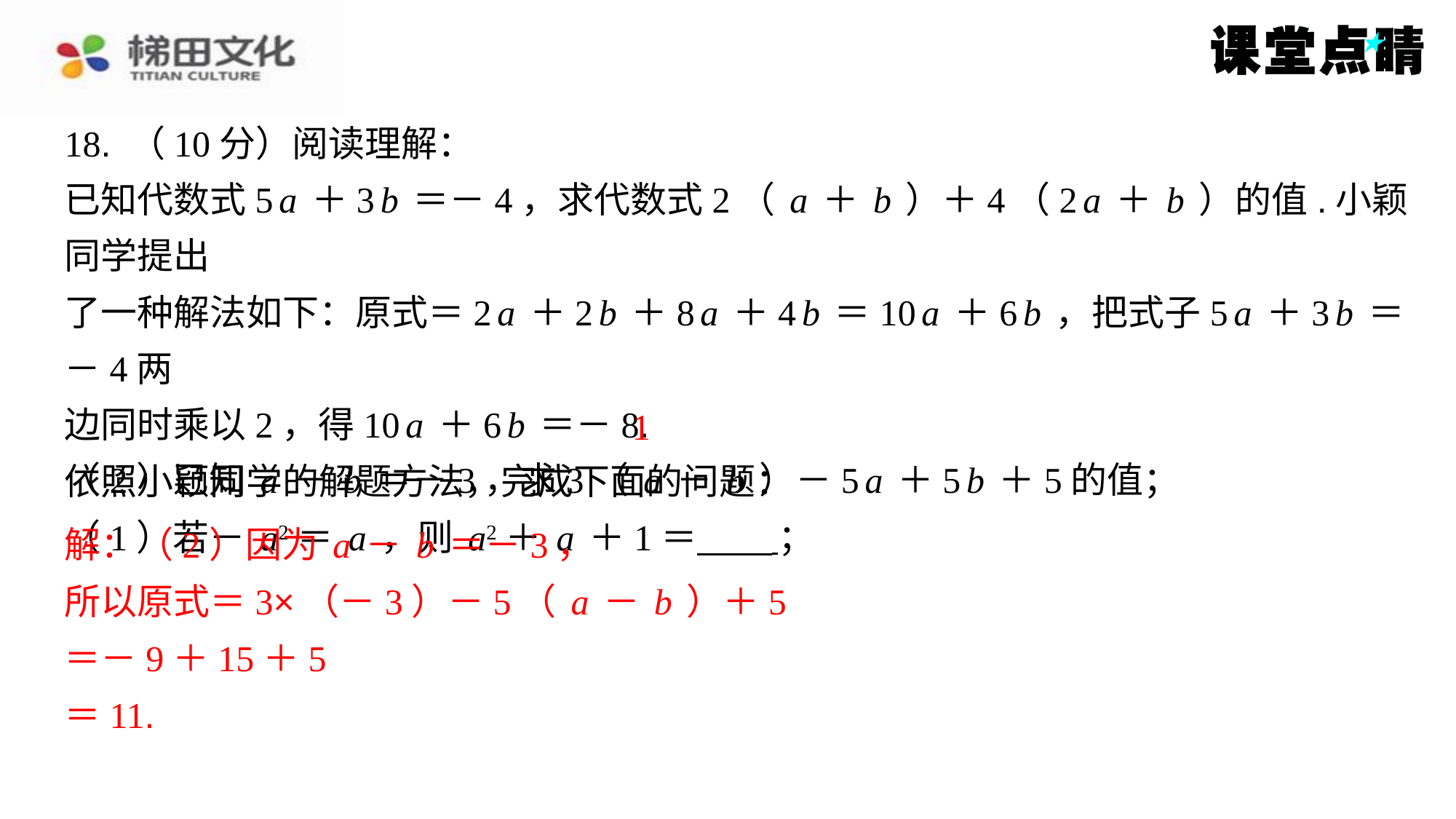

18. （10分）阅读理解：
已知代数式5a＋3b＝－4，求代数式2（a＋b）＋4（2a＋b）的值.小颖同学提出
了一种解法如下：原式＝2a＋2b＋8a＋4b＝10a＋6b，把式子5a＋3b＝－4两
边同时乘以2，得10a＋6b＝－8.
依照小颖同学的解题方法，完成下面的问题：
（1）若－a2＝a，则a2＋a＋1＝            ⁠；
1
（2）已知a－b＝－3，求3（a－b）－5a＋5b＋5的值；
解：（2）因为a－b＝－3，
所以原式＝3×（－3）－5（a－b）＋5
＝－9＋15＋5
＝11.
解：（2）因为a－b＝－3，
所以原式＝3×（－3）－5（a－b）＋5
＝－9＋15＋5
＝11.